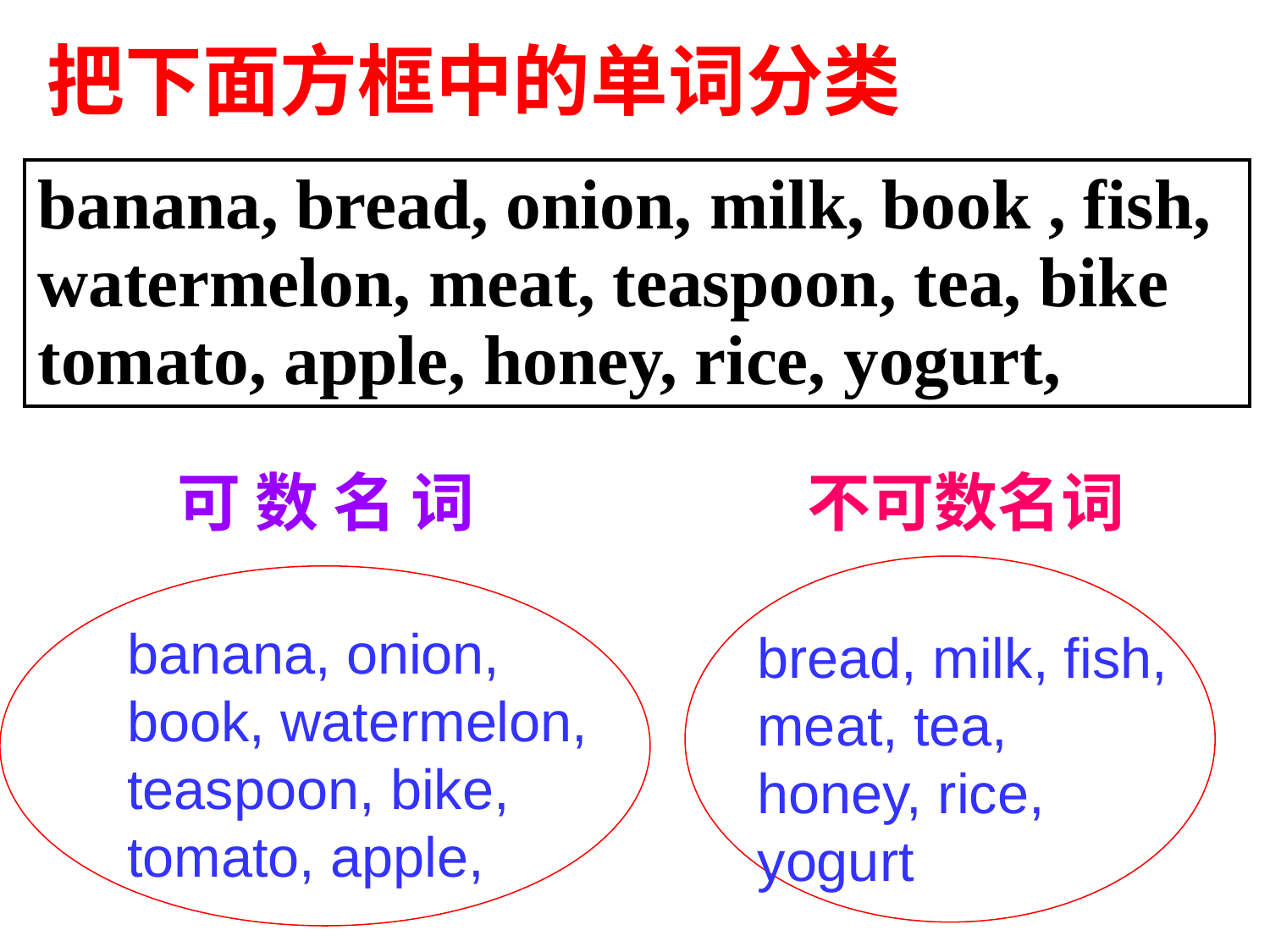

把下面方框中的单词分类
| banana, bread, onion, milk, book , fish, watermelon, meat, teaspoon, tea, bike tomato, apple, honey, rice, yogurt, |
| --- |
可 数 名 词
不可数名词

banana, onion, book, watermelon, teaspoon, bike, tomato, apple,

bread, milk, fish, meat, tea, honey, rice, yogurt